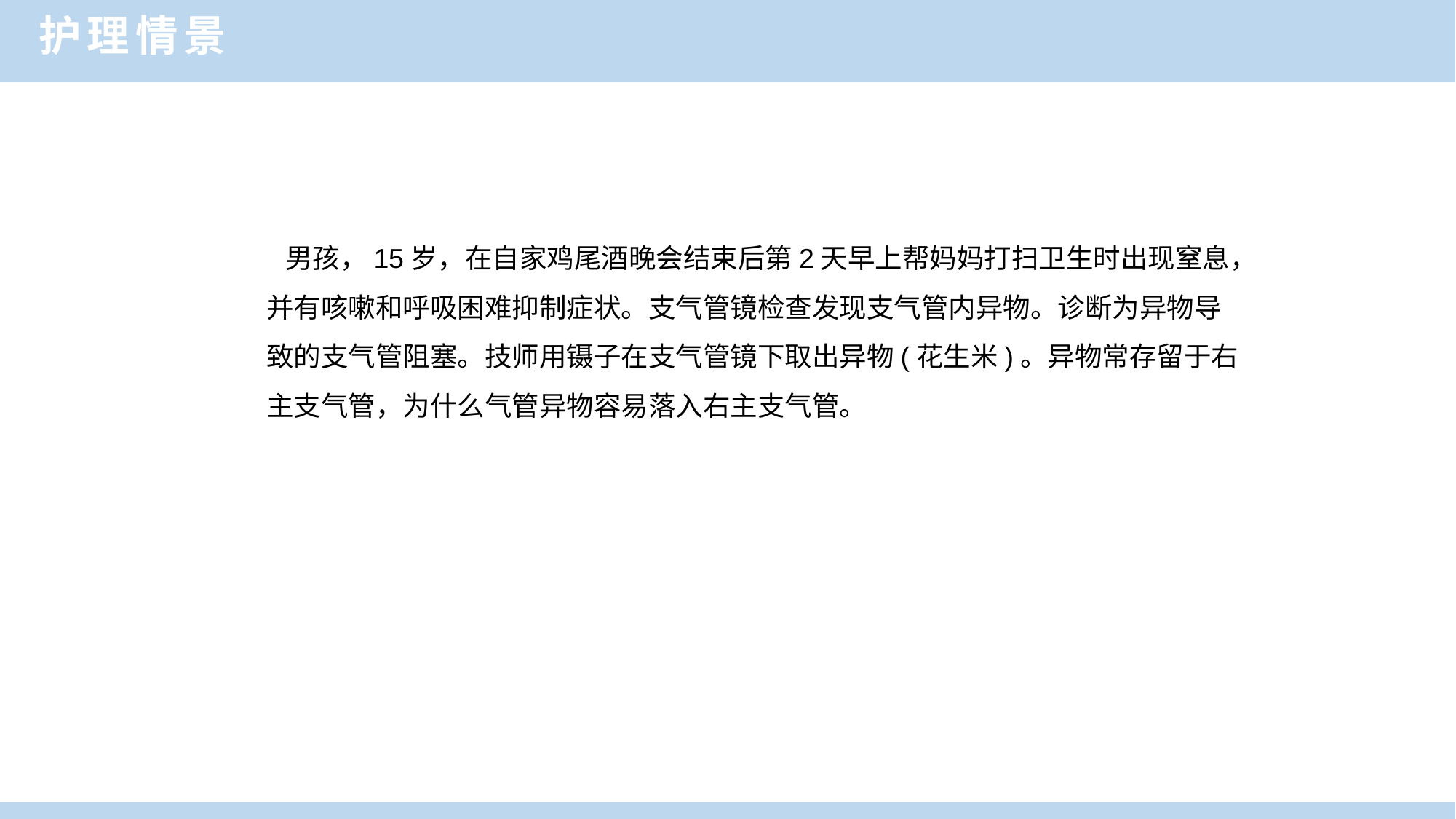

护理情景
  男孩，15岁，在自家鸡尾酒晚会结束后第2天早上帮妈妈打扫卫生时出现窒息，并有咳嗽和呼吸困难抑制症状。支气管镜检查发现支气管内异物。诊断为异物导致的支气管阻塞。技师用镊子在支气管镜下取出异物(花生米)。异物常存留于右主支气管，为什么气管异物容易落入右主支气管。